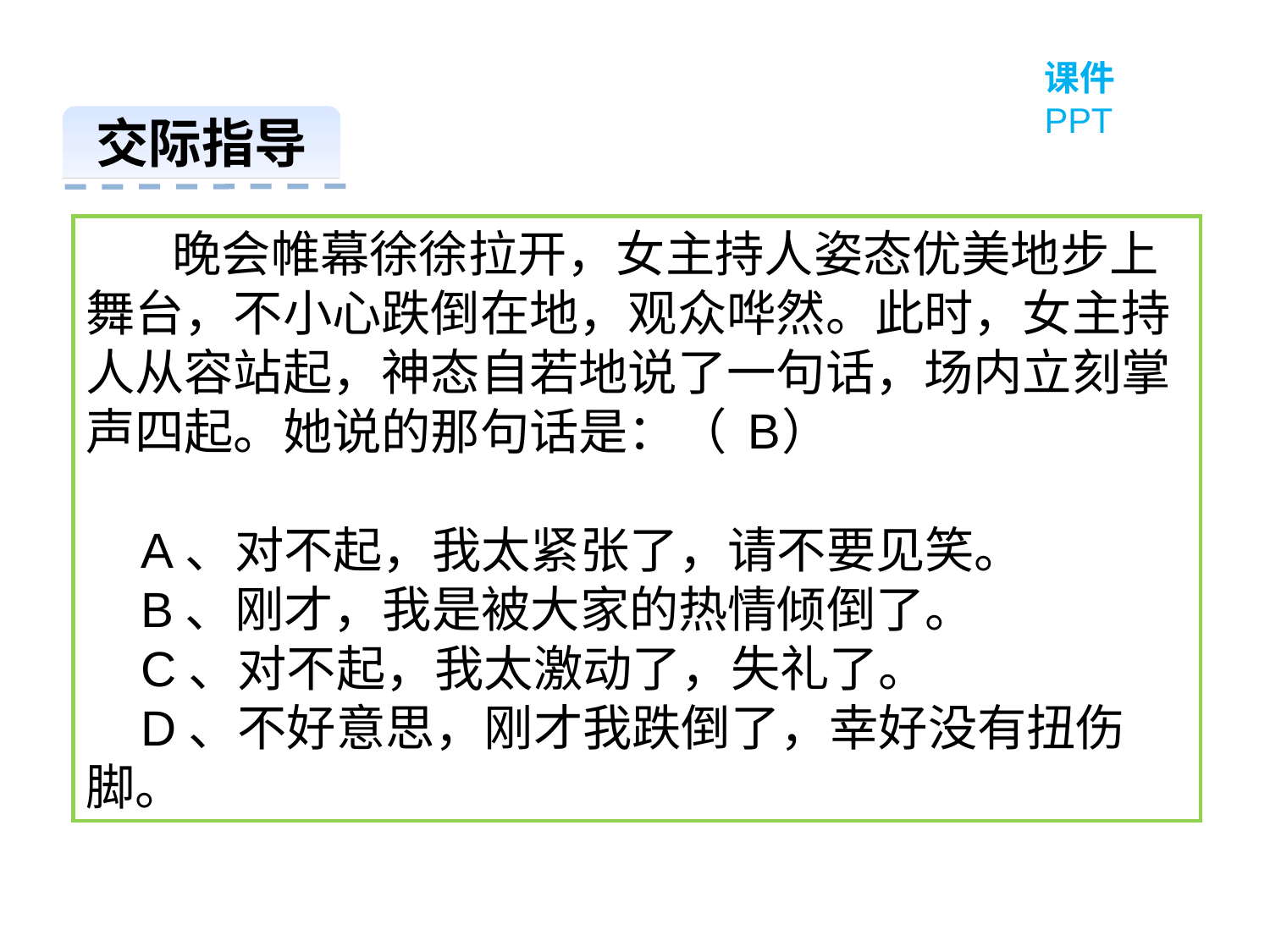

课件PPT
交际指导

           晚会帷幕徐徐拉开，女主持人姿态优美地步上舞台，不小心跌倒在地，观众哗然。此时，女主持人从容站起，神态自若地说了一句话，场内立刻掌声四起。她说的那句话是：（     ）

    A、对不起，我太紧张了，请不要见笑。
    B、刚才，我是被大家的热情倾倒了。
    C、对不起，我太激动了，失礼了。
    D、不好意思，刚才我跌倒了，幸好没有扭伤脚。
B